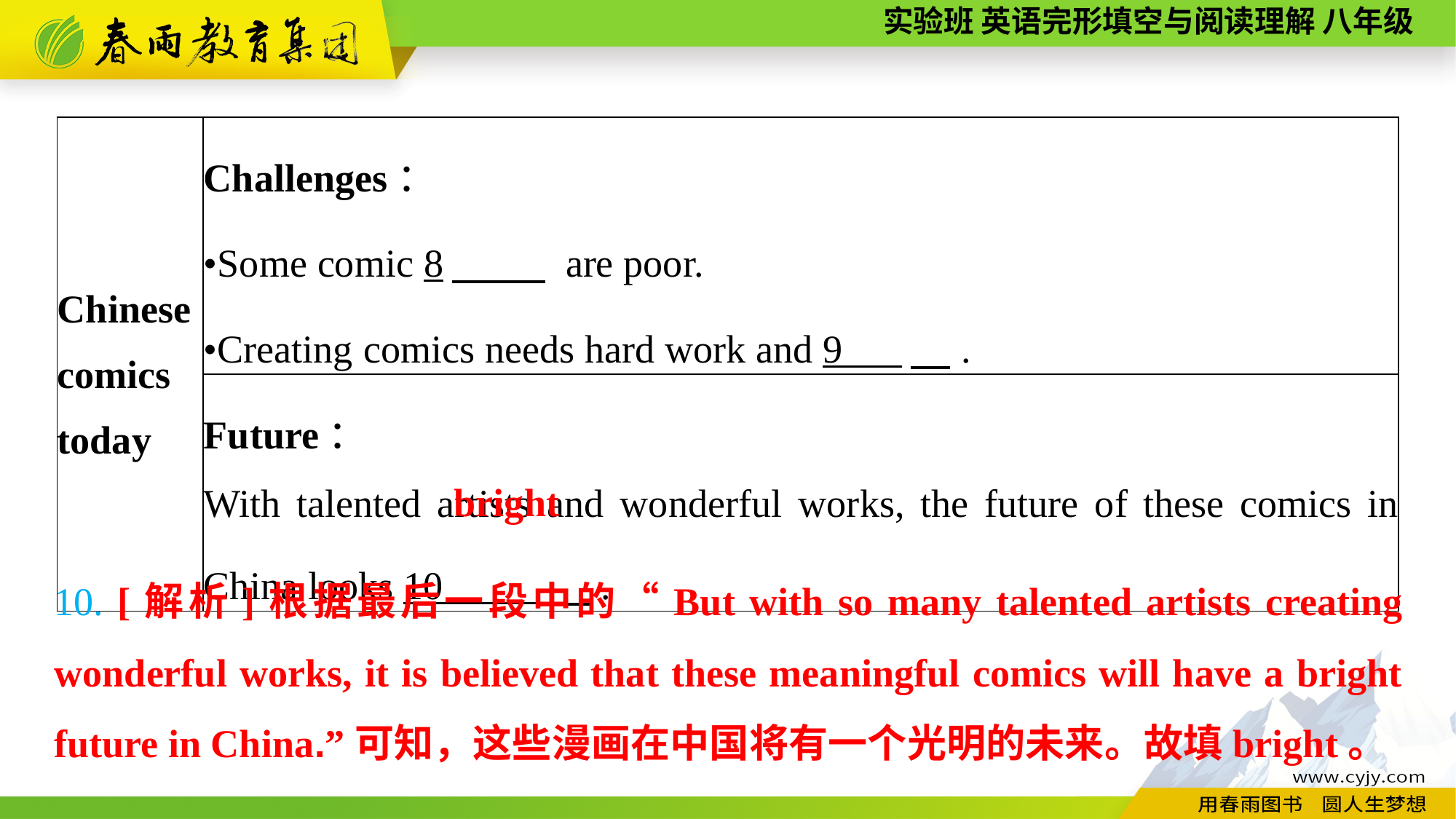

| Chinese comics today | Challenges： •Some comic 8　 are poor. •Creating comics needs hard work and 9 　. |
| --- | --- |
|  | Future： With talented artists and wonderful works, the future of these comics in China looks 10 　. |
bright
10. [解析]根据最后一段中的“But with so many talented artists creating wonderful works, it is believed that these meaningful comics will have a bright future in China.”可知，这些漫画在中国将有一个光明的未来。故填bright。